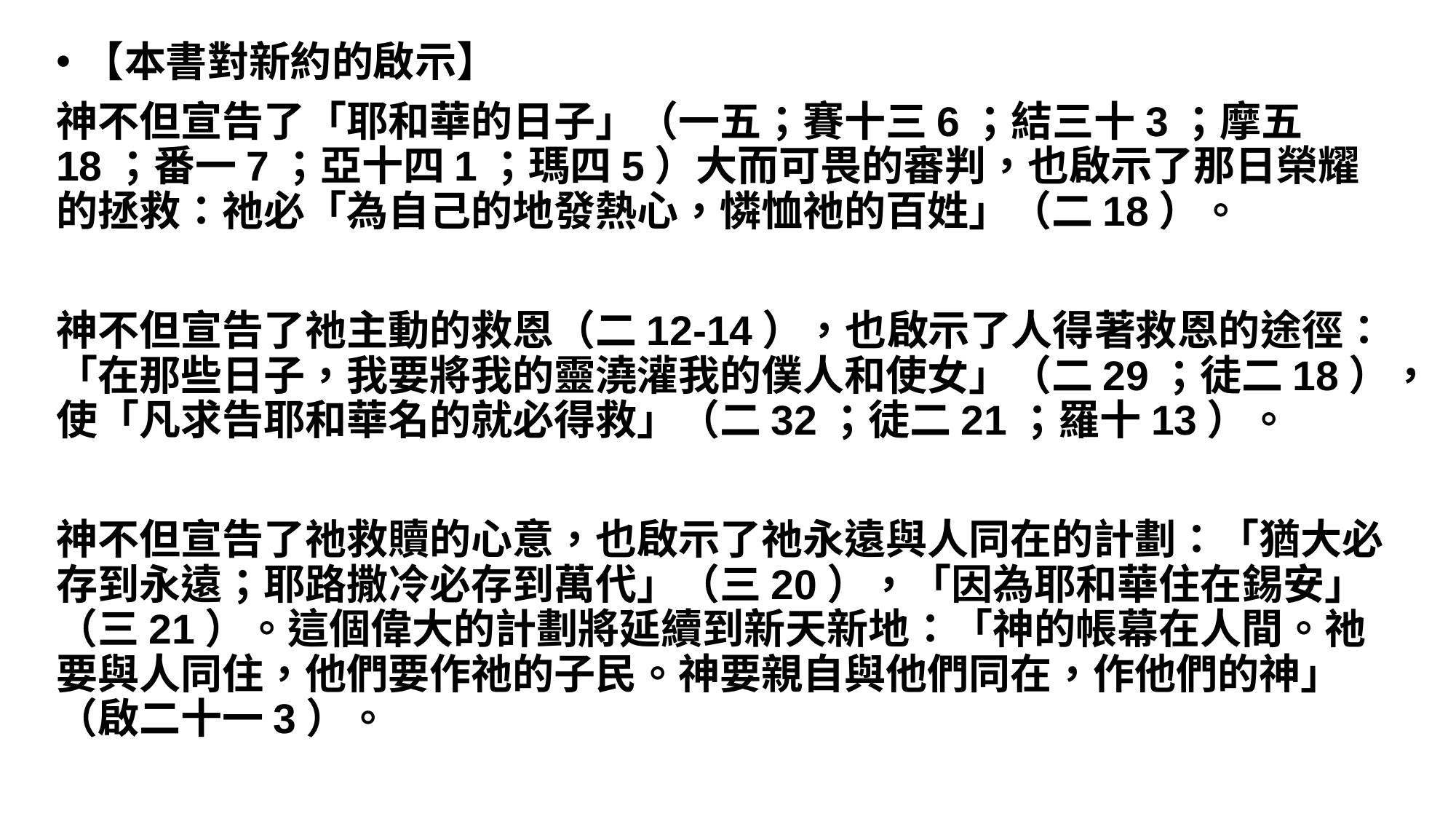

【本書對新約的啟示】
神不但宣告了「耶和華的日子」（一五；賽十三6；結三十3；摩五18；番一7；亞十四1；瑪四5）大而可畏的審判，也啟示了那日榮耀的拯救：祂必「為自己的地發熱心，憐恤祂的百姓」（二18）。

神不但宣告了祂主動的救恩（二12-14），也啟示了人得著救恩的途徑：「在那些日子，我要將我的靈澆灌我的僕人和使女」（二29；徒二18），使「凡求告耶和華名的就必得救」（二32；徒二21；羅十13）。

神不但宣告了祂救贖的心意，也啟示了祂永遠與人同在的計劃：「猶大必存到永遠；耶路撒冷必存到萬代」（三20），「因為耶和華住在錫安」（三21）。這個偉大的計劃將延續到新天新地：「神的帳幕在人間。祂要與人同住，他們要作祂的子民。神要親自與他們同在，作他們的神」（啟二十一3）。